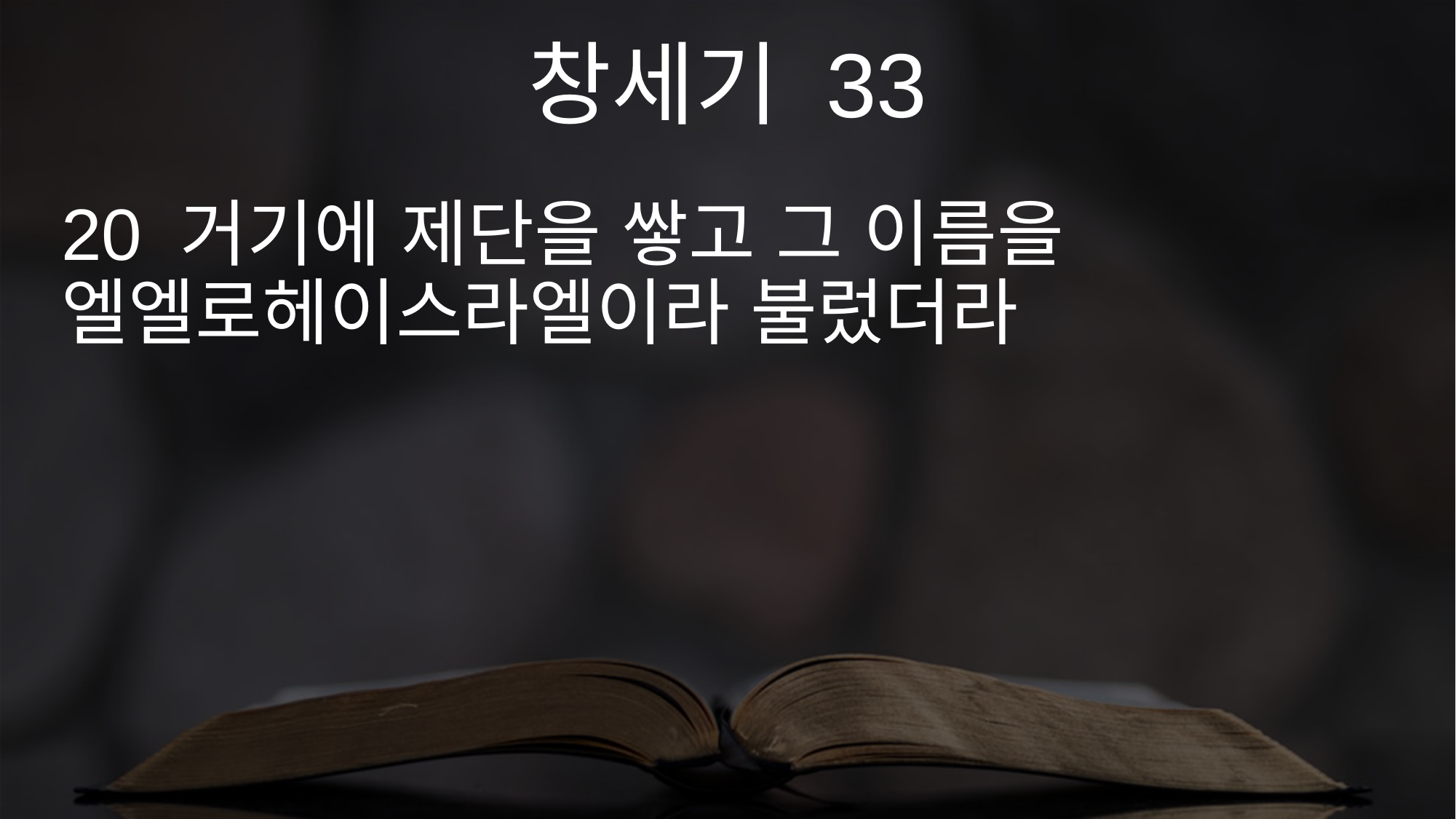

창세기 33
20 거기에 제단을 쌓고 그 이름을 엘엘로헤이스라엘이라 불렀더라